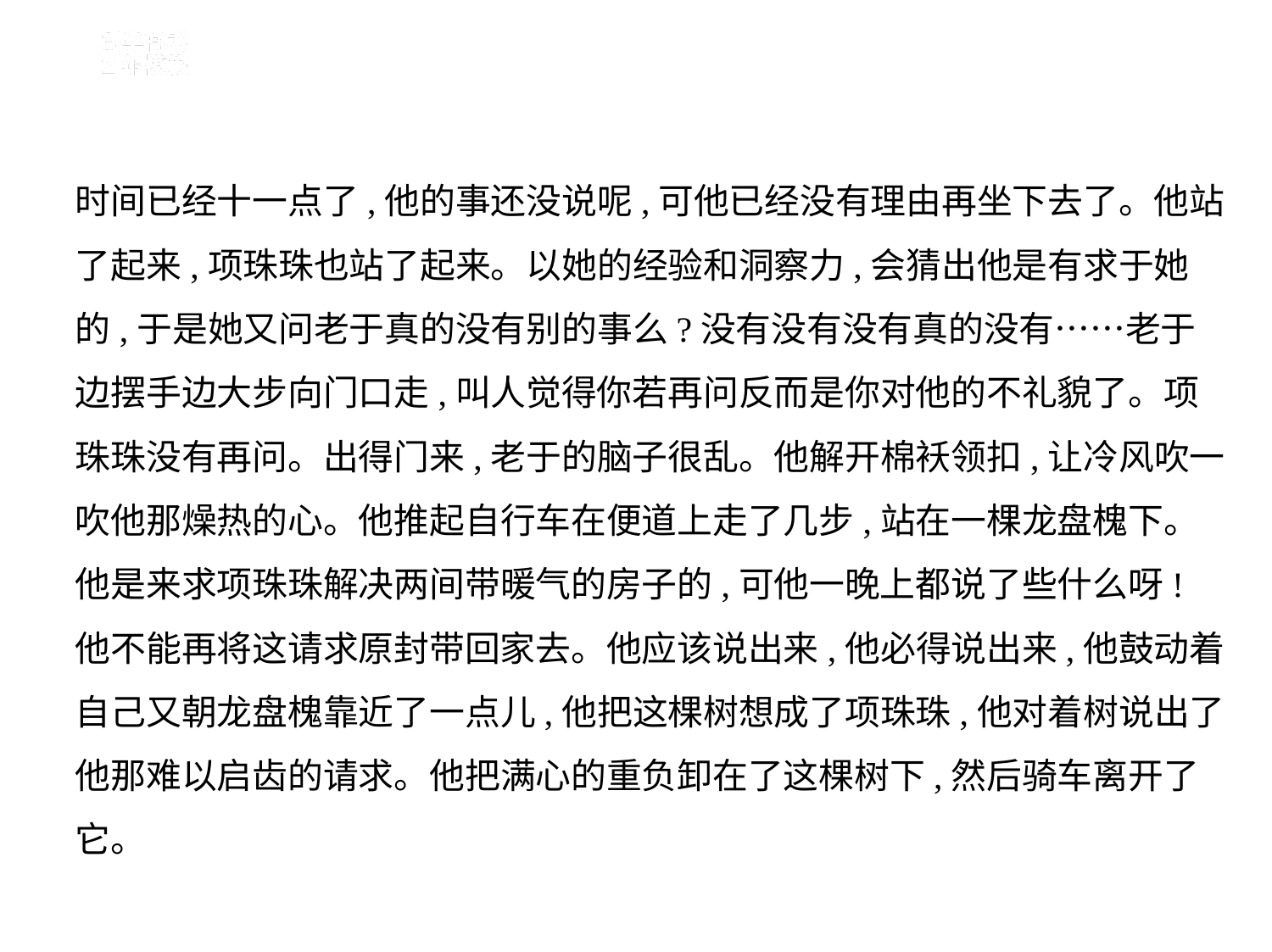

时间已经十一点了,他的事还没说呢,可他已经没有理由再坐下去了。他站
了起来,项珠珠也站了起来。以她的经验和洞察力,会猜出他是有求于她
的,于是她又问老于真的没有别的事么?没有没有没有真的没有……老于
边摆手边大步向门口走,叫人觉得你若再问反而是你对他的不礼貌了。项
珠珠没有再问。出得门来,老于的脑子很乱。他解开棉袄领扣,让冷风吹一
吹他那燥热的心。他推起自行车在便道上走了几步,站在一棵龙盘槐下。
他是来求项珠珠解决两间带暖气的房子的,可他一晚上都说了些什么呀!
他不能再将这请求原封带回家去。他应该说出来,他必得说出来,他鼓动着
自己又朝龙盘槐靠近了一点儿,他把这棵树想成了项珠珠,他对着树说出了
他那难以启齿的请求。他把满心的重负卸在了这棵树下,然后骑车离开了
它。